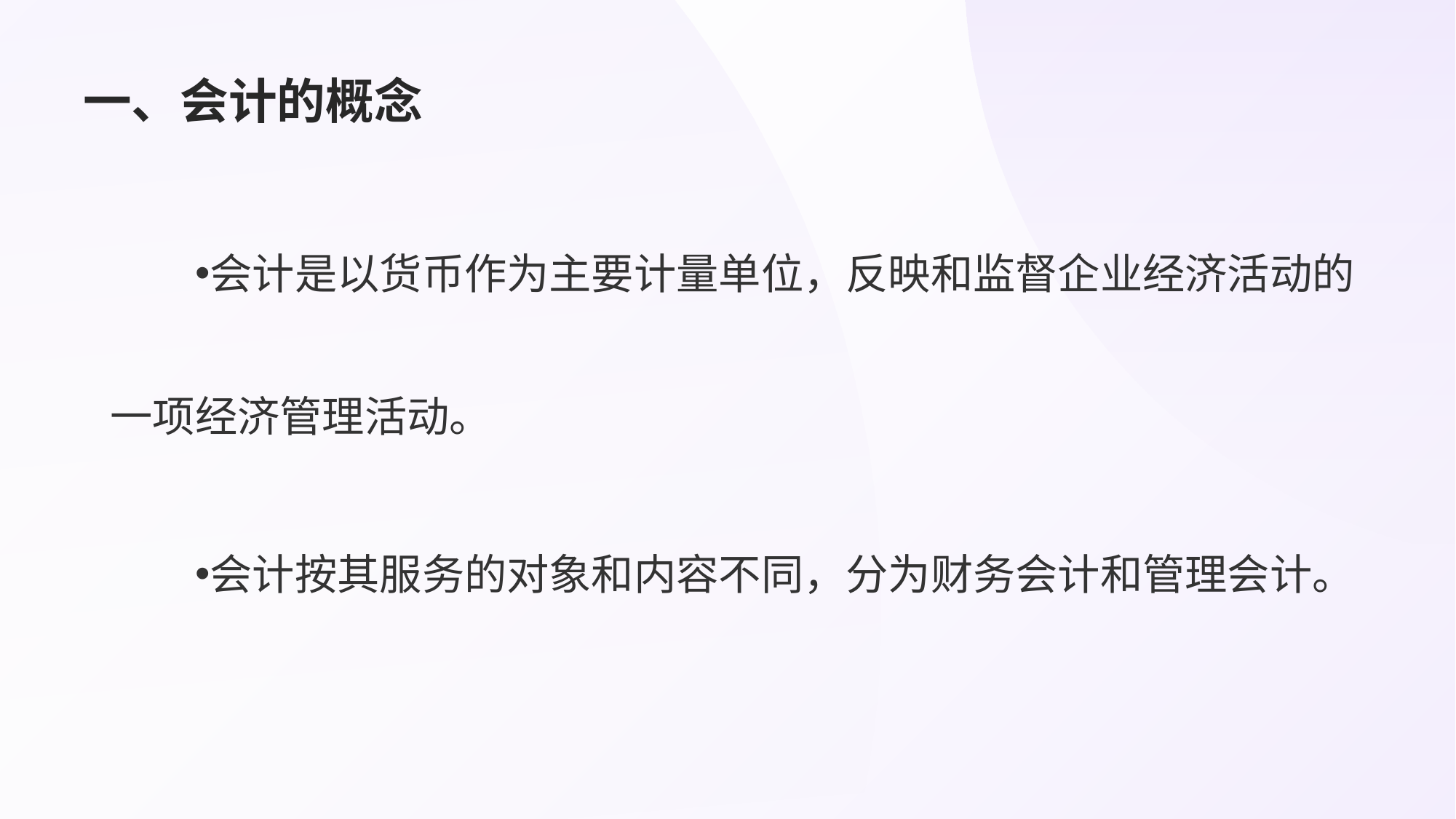

# 一、会计的概念
会计是以货币作为主要计量单位，反映和监督企业经济活动的一项经济管理活动。
会计按其服务的对象和内容不同，分为财务会计和管理会计。